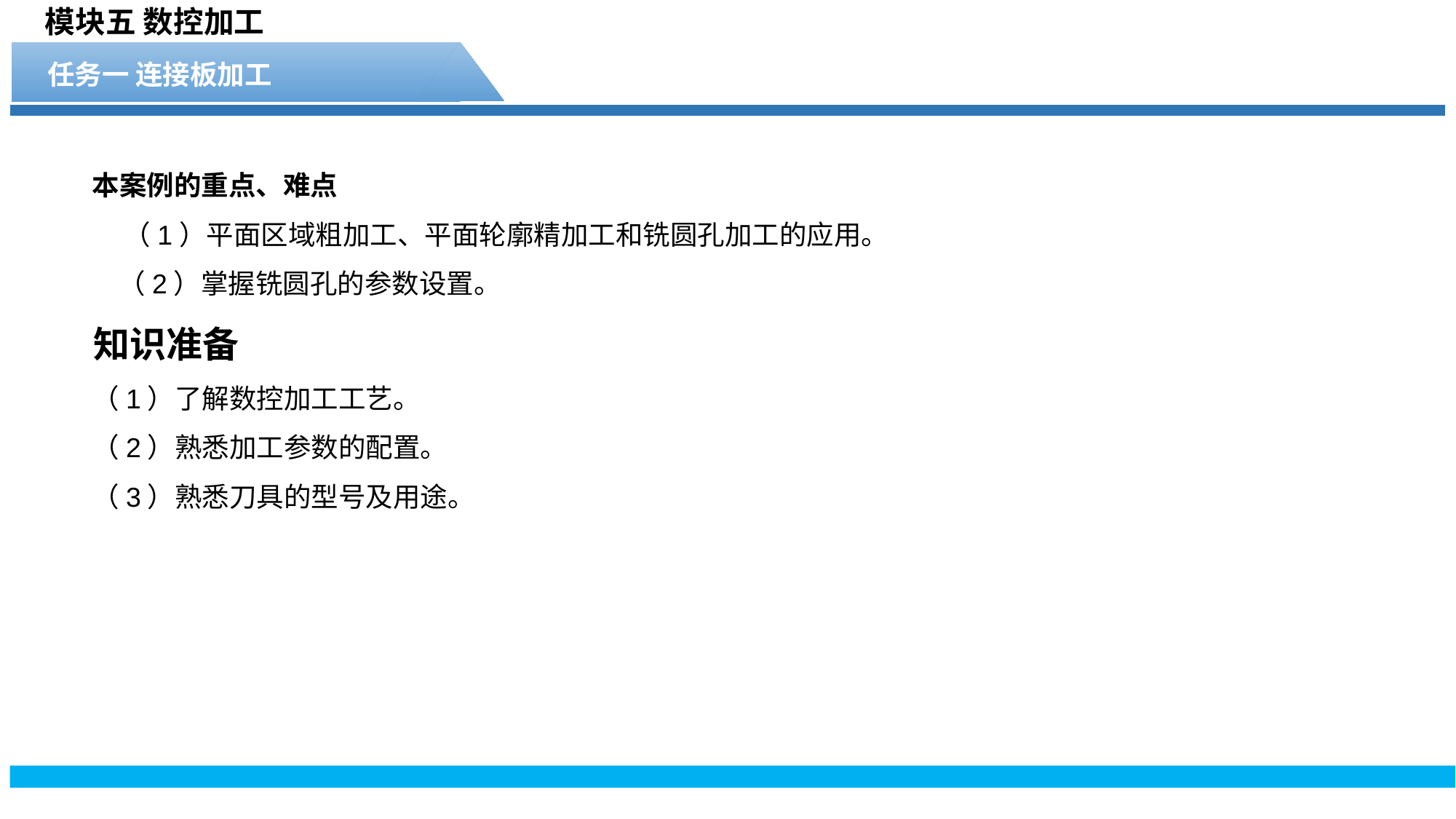

模块五 数控加工

任务一 连接板加工
本案例的重点、难点
    （1）平面区域粗加工、平面轮廓精加工和铣圆孔加工的应用。
   （2）掌握铣圆孔的参数设置。
知识准备
（1）了解数控加工工艺。
（2）熟悉加工参数的配置。
（3）熟悉刀具的型号及用途。